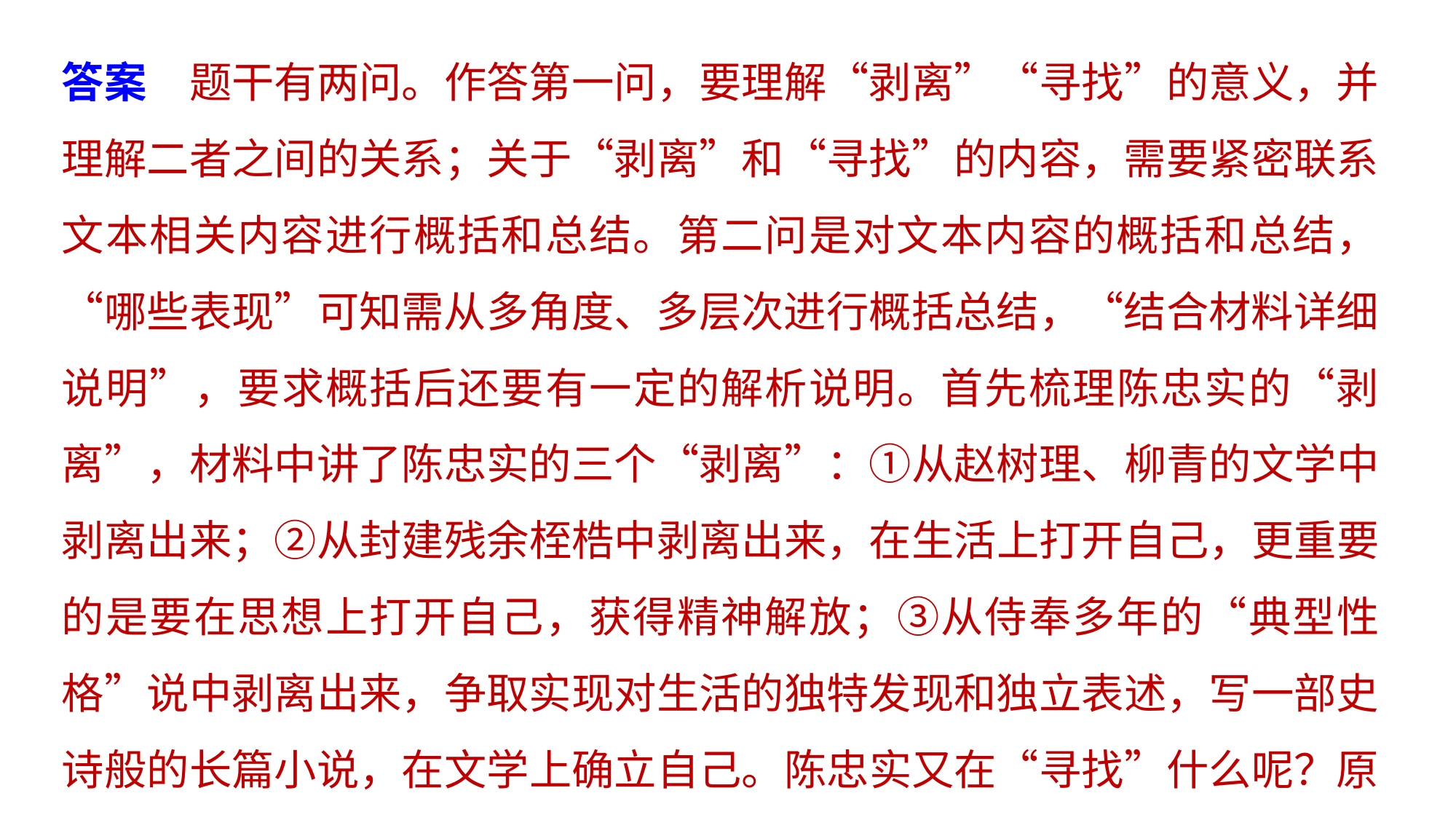

答案　题干有两问。作答第一问，要理解“剥离”“寻找”的意义，并理解二者之间的关系；关于“剥离”和“寻找”的内容，需要紧密联系文本相关内容进行概括和总结。第二问是对文本内容的概括和总结，“哪些表现”可知需从多角度、多层次进行概括总结，“结合材料详细说明”，要求概括后还要有一定的解析说明。首先梳理陈忠实的“剥离”，材料中讲了陈忠实的三个“剥离”：①从赵树理、柳青的文学中剥离出来；②从封建残余桎梏中剥离出来，在生活上打开自己，更重要的是要在思想上打开自己，获得精神解放；③从侍奉多年的“典型性格”说中剥离出来，争取实现对生活的独特发现和独立表述，写一部史诗般的长篇小说，在文学上确立自己。陈忠实又在“寻找”什么呢？原文第